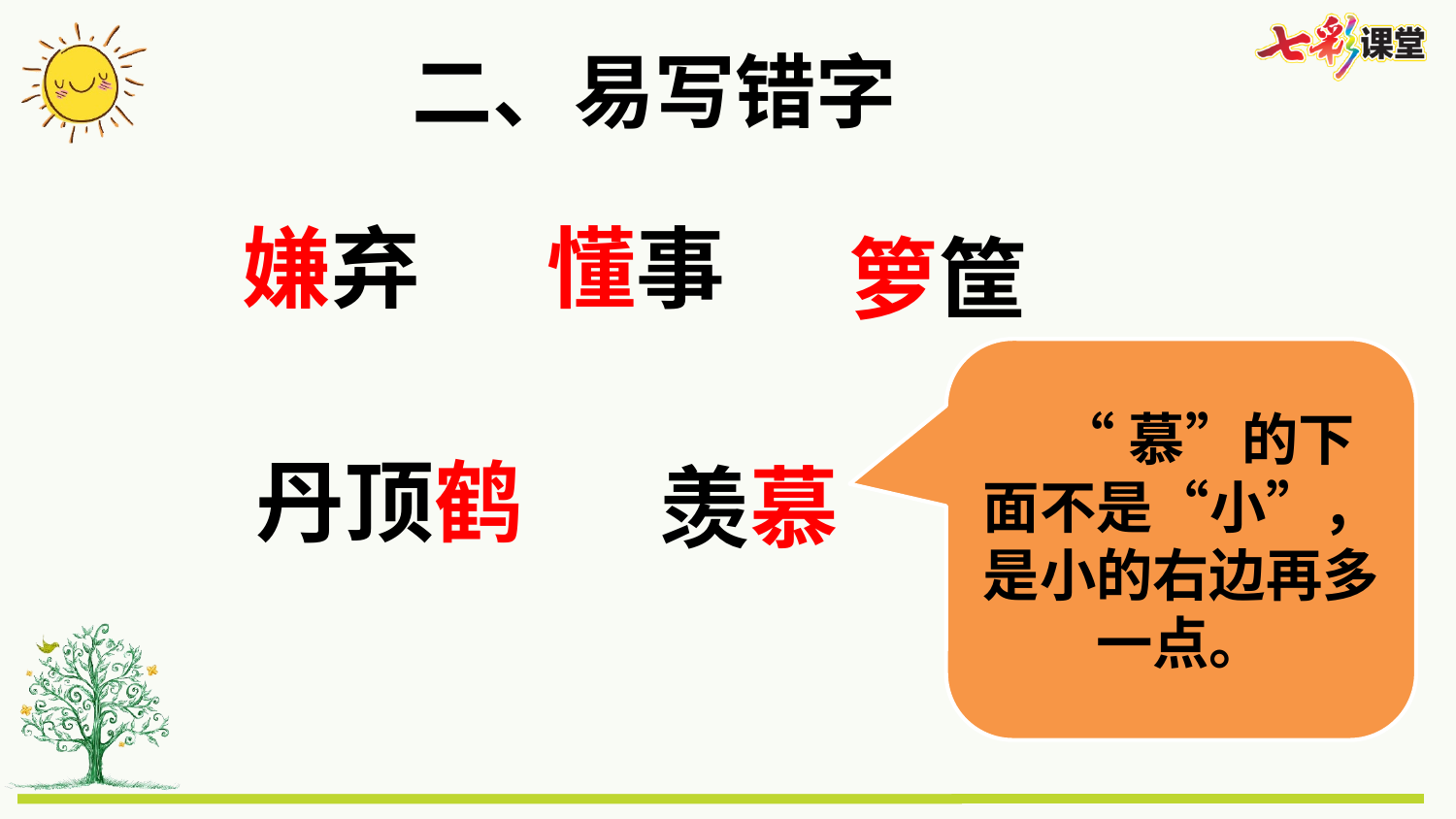

二、易写错字
嫌弃
懂事
箩筐
    “慕”的下面不是“小”，是小的右边再多一点。
丹顶鹤
羡慕